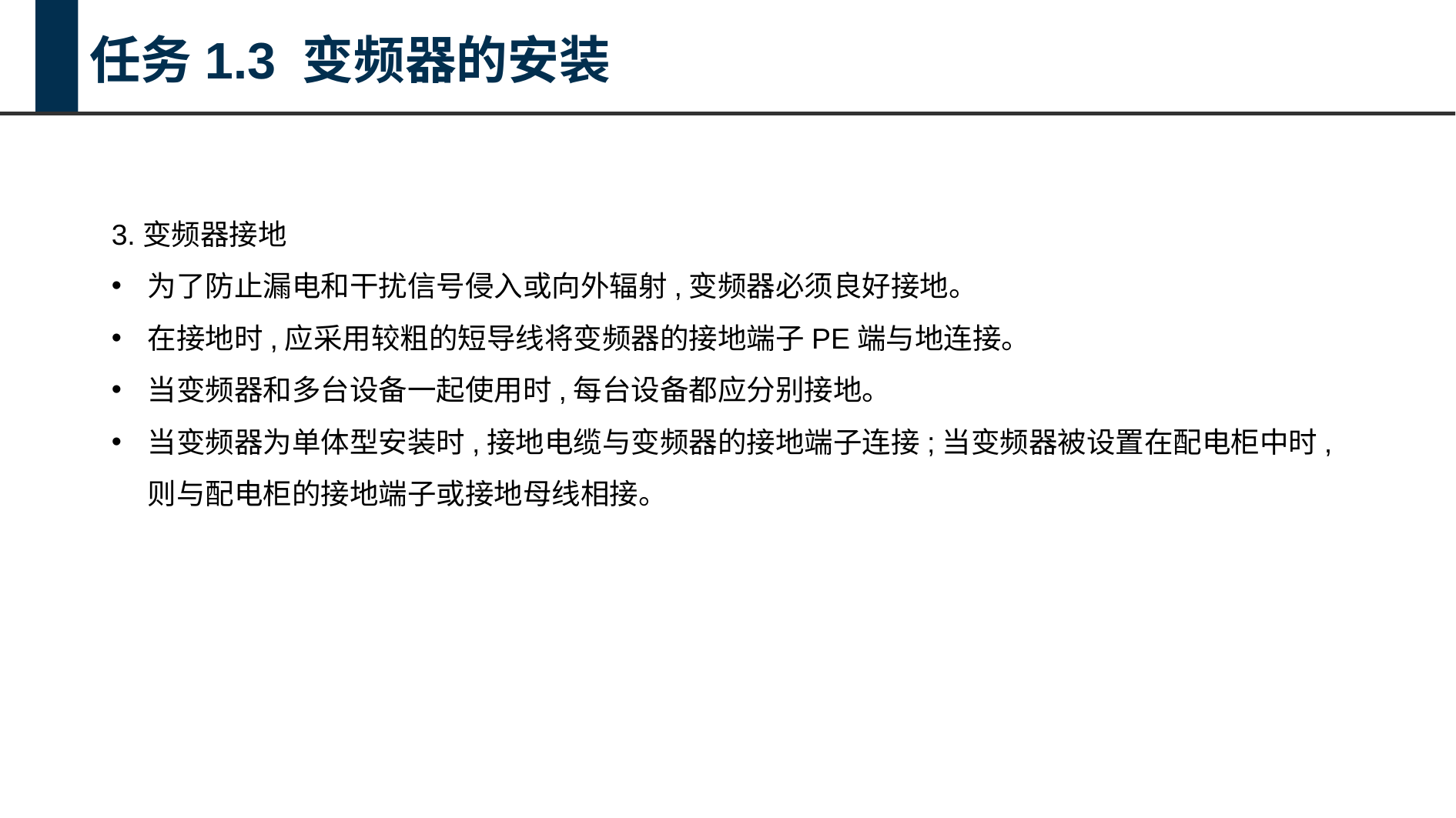

任务1.3 变频器的安装
3.变频器接地
为了防止漏电和干扰信号侵入或向外辐射,变频器必须良好接地。
在接地时,应采用较粗的短导线将变频器的接地端子PE端与地连接。
当变频器和多台设备一起使用时,每台设备都应分别接地。
当变频器为单体型安装时,接地电缆与变频器的接地端子连接;当变频器被设置在配电柜中时,则与配电柜的接地端子或接地母线相接。